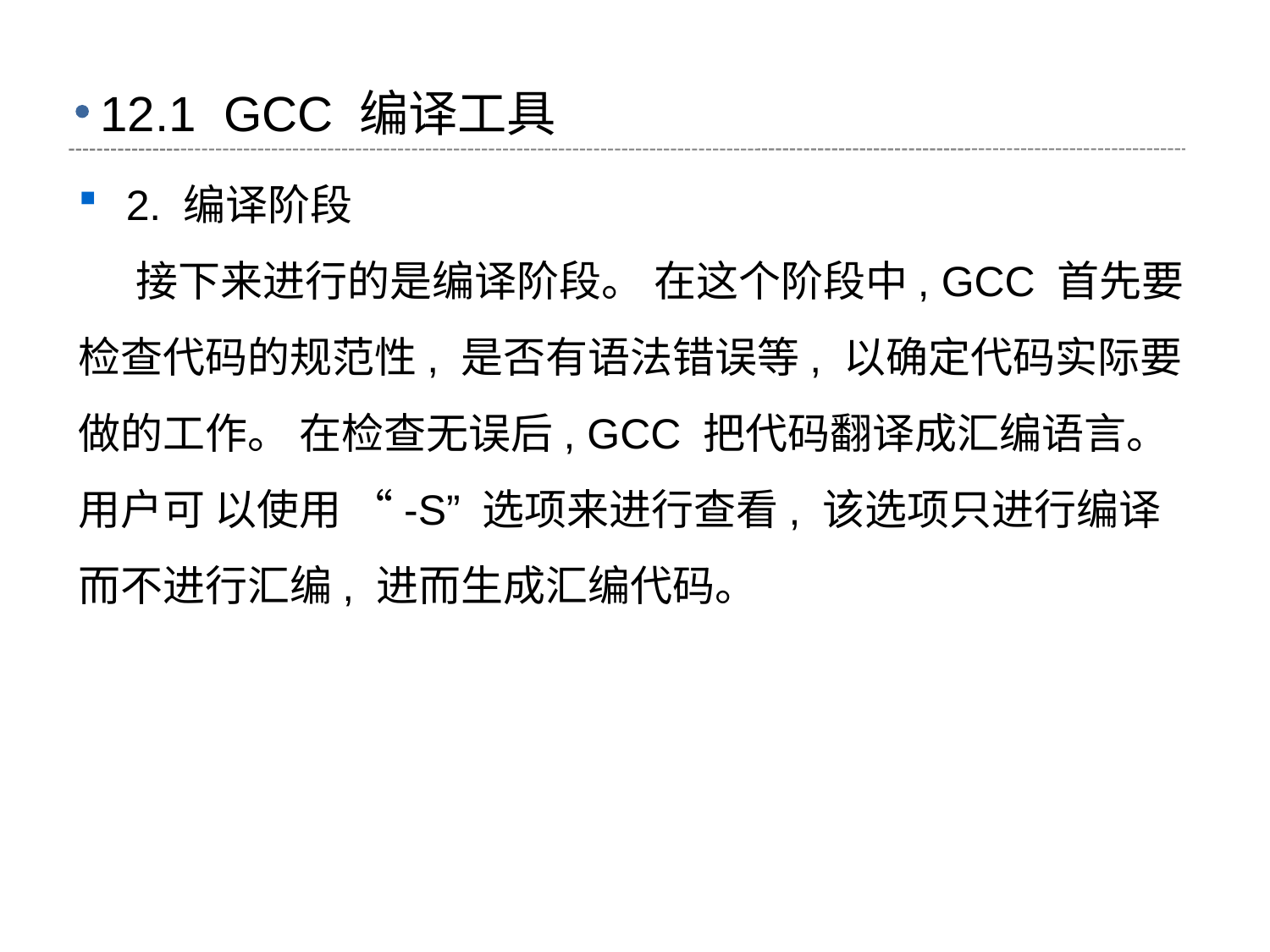

# 12.1  GCC 编译工具
2. 编译阶段
     接下来进行的是编译阶段。 在这个阶段中, GCC 首先要检查代码的规范性, 是否有语法错误等, 以确定代码实际要做的工作。 在检查无误后, GCC 把代码翻译成汇编语言。 用户可 以使用 “-S” 选项来进行查看, 该选项只进行编译而不进行汇编, 进而生成汇编代码。